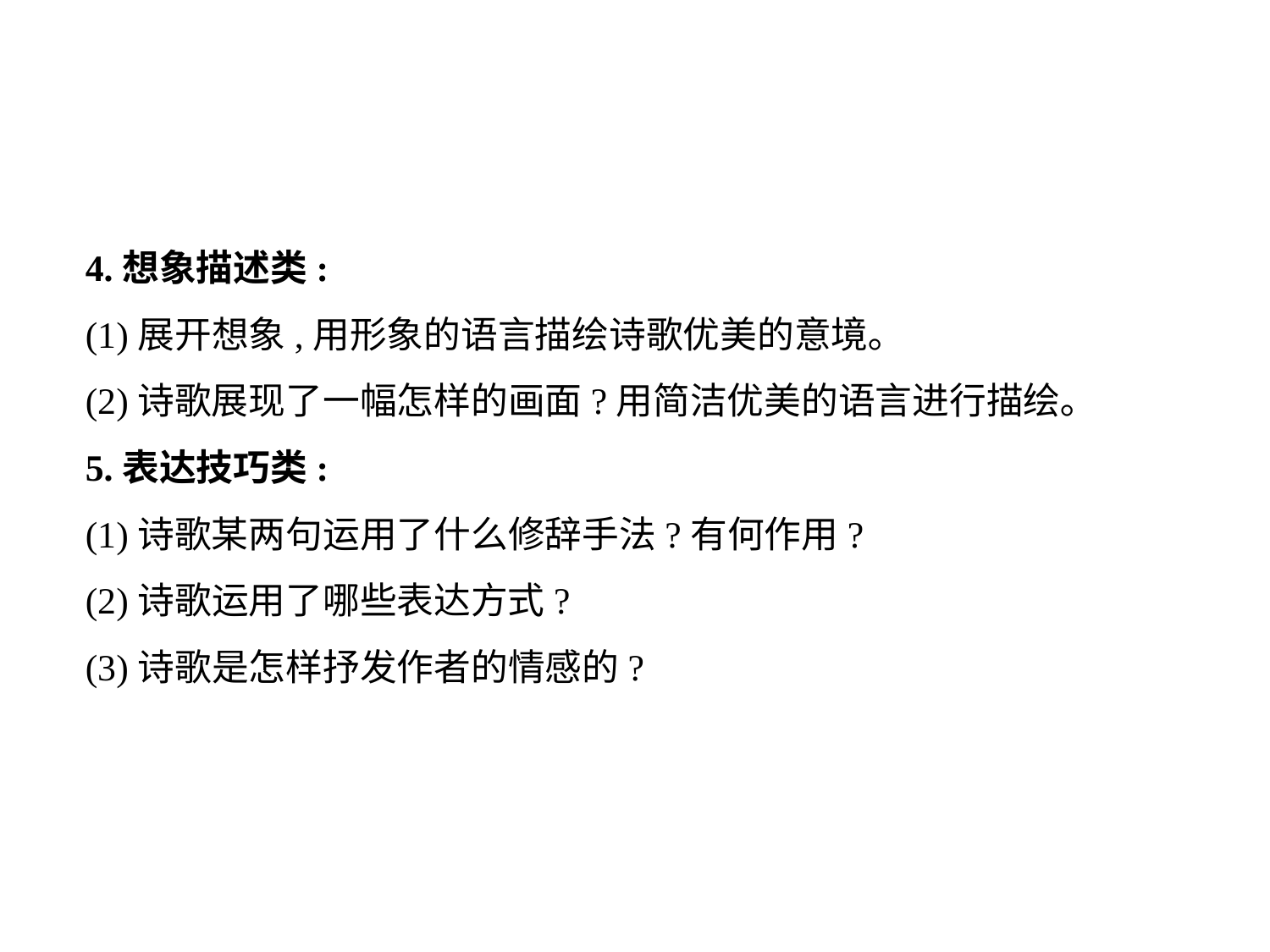

4.想象描述类:
(1)展开想象,用形象的语言描绘诗歌优美的意境｡
(2)诗歌展现了一幅怎样的画面?用简洁优美的语言进行描绘｡
5.表达技巧类:
(1)诗歌某两句运用了什么修辞手法?有何作用?
(2)诗歌运用了哪些表达方式?
(3)诗歌是怎样抒发作者的情感的?